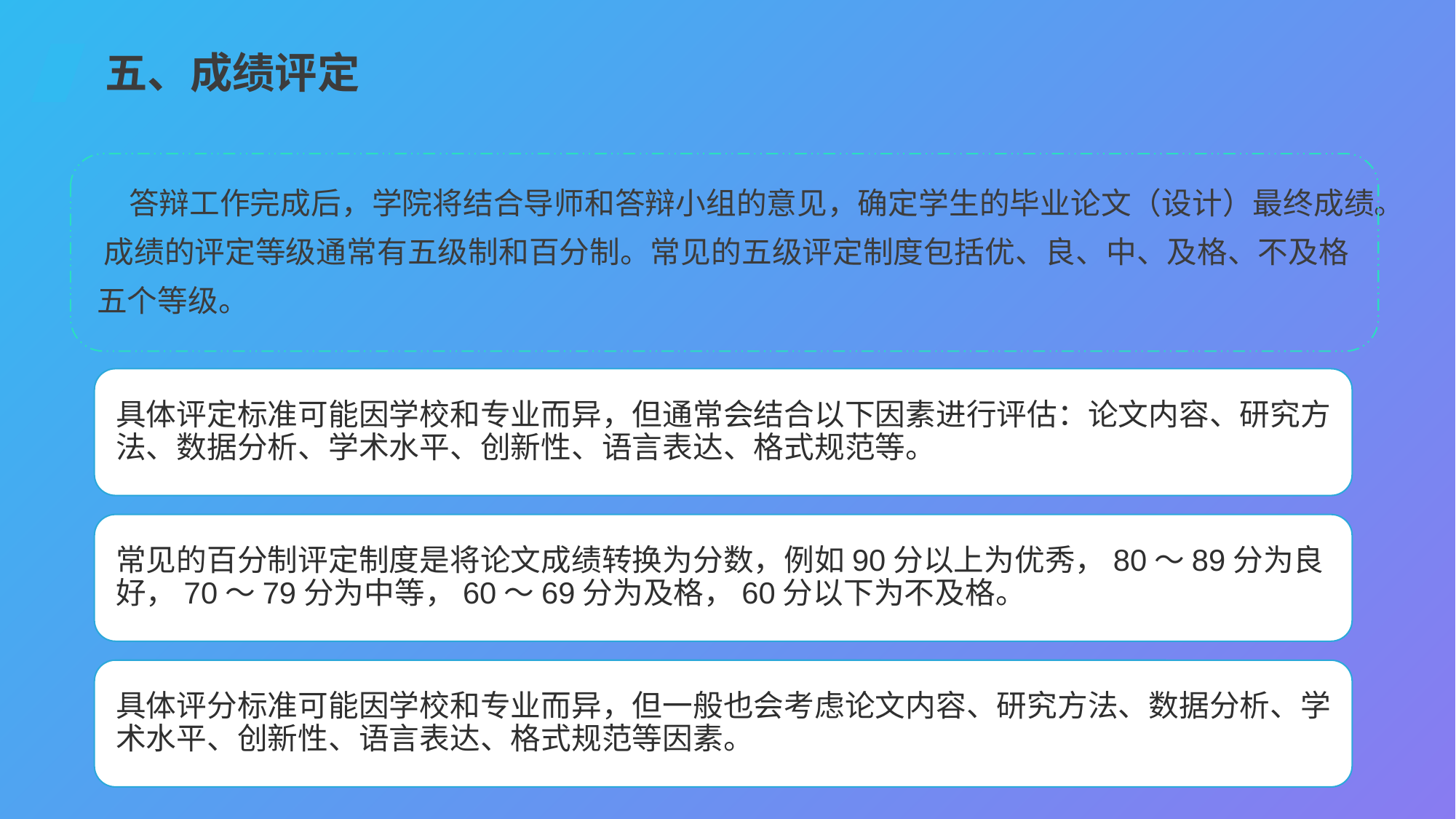

五、成绩评定

答辩工作完成后，学院将结合导师和答辩小组的意见，确定学生的毕业论文（设计）最终成绩。 成绩的评定等级通常有五级制和百分制。常见的五级评定制度包括优、良、中、及格、不及格五个等级。
具体评定标准可能因学校和专业而异，但通常会结合以下因素进行评估：论文内容、研究方法、数据分析、学术水平、创新性、语言表达、格式规范等。
常见的百分制评定制度是将论文成绩转换为分数，例如90分以上为优秀，80～89分为良好，70～79分为中等，60～69分为及格，60分以下为不及格。
具体评分标准可能因学校和专业而异，但一般也会考虑论文内容、研究方法、数据分析、学术水平、创新性、语言表达、格式规范等因素。